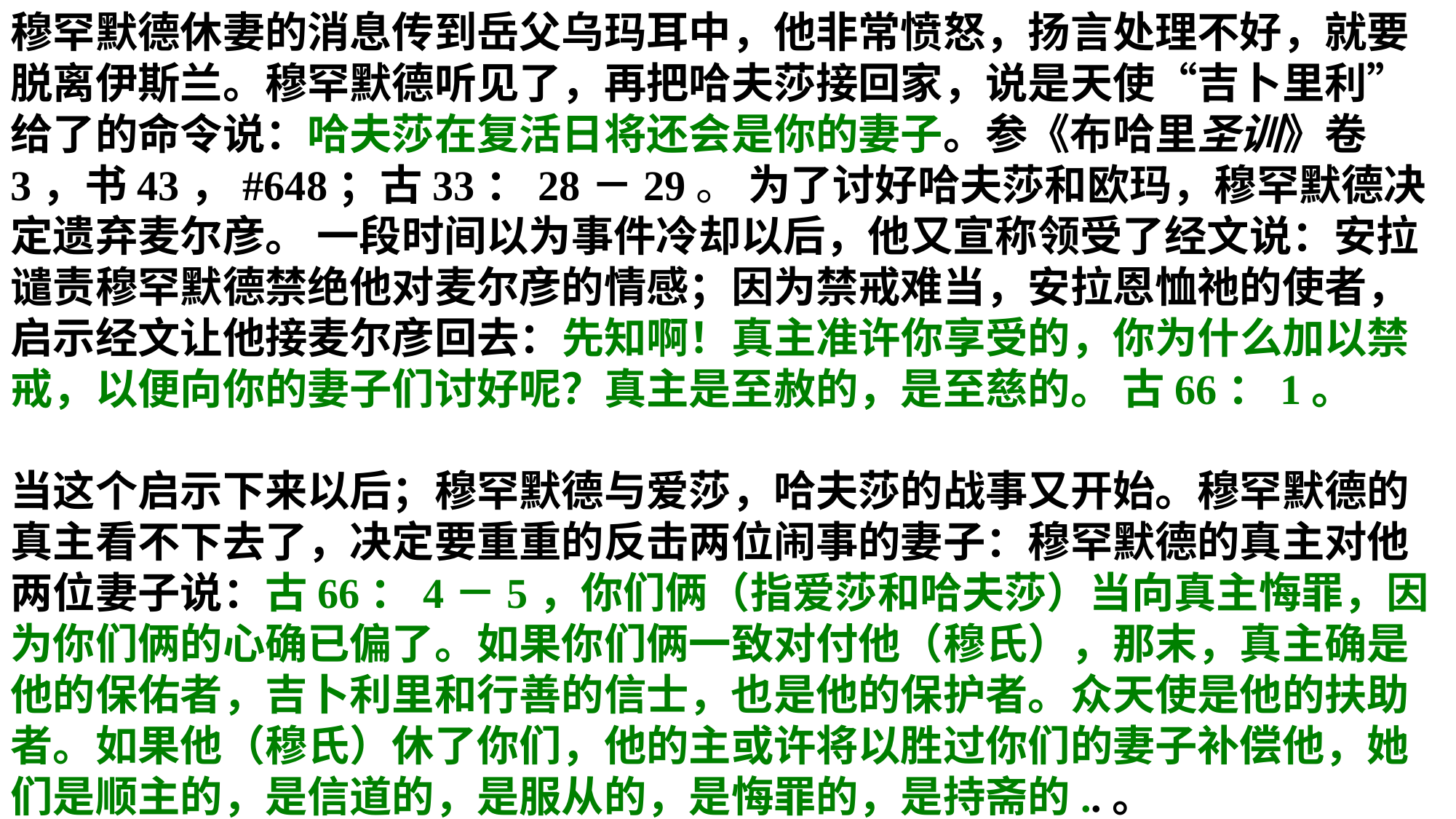

穆罕默德休妻的消息传到岳父乌玛耳中，他非常愤怒，扬言处理不好，就要脱离伊斯兰。穆罕默德听见了，再把哈夫莎接回家，说是天使“吉卜里利”给了的命令说：哈夫莎在复活日将还会是你的妻子。参《布哈里圣训》卷3，书43，#648；古33：28－29。 为了讨好哈夫莎和欧玛，穆罕默德决定遗弃麦尔彦。 一段时间以为事件冷却以后，他又宣称领受了经文说：安拉谴责穆罕默德禁绝他对麦尔彦的情感；因为禁戒难当，安拉恩恤祂的使者，启示经文让他接麦尔彦回去：先知啊！真主准许你享受的，你为什么加以禁戒，以便向你的妻子们讨好呢？真主是至赦的，是至慈的。 古66：1。

当这个启示下来以后；穆罕默德与爱莎，哈夫莎的战事又开始。穆罕默德的真主看不下去了，决定要重重的反击两位闹事的妻子：穆罕默德的真主对他两位妻子说：古66：4－5，你们俩（指爱莎和哈夫莎）当向真主悔罪，因为你们俩的心确已偏了。如果你们俩一致对付他（穆氏），那末，真主确是他的保佑者，吉卜利里和行善的信士，也是他的保护者。众天使是他的扶助者。如果他（穆氏）休了你们，他的主或许将以胜过你们的妻子补偿他，她们是顺主的，是信道的，是服从的，是悔罪的，是持斋的..。